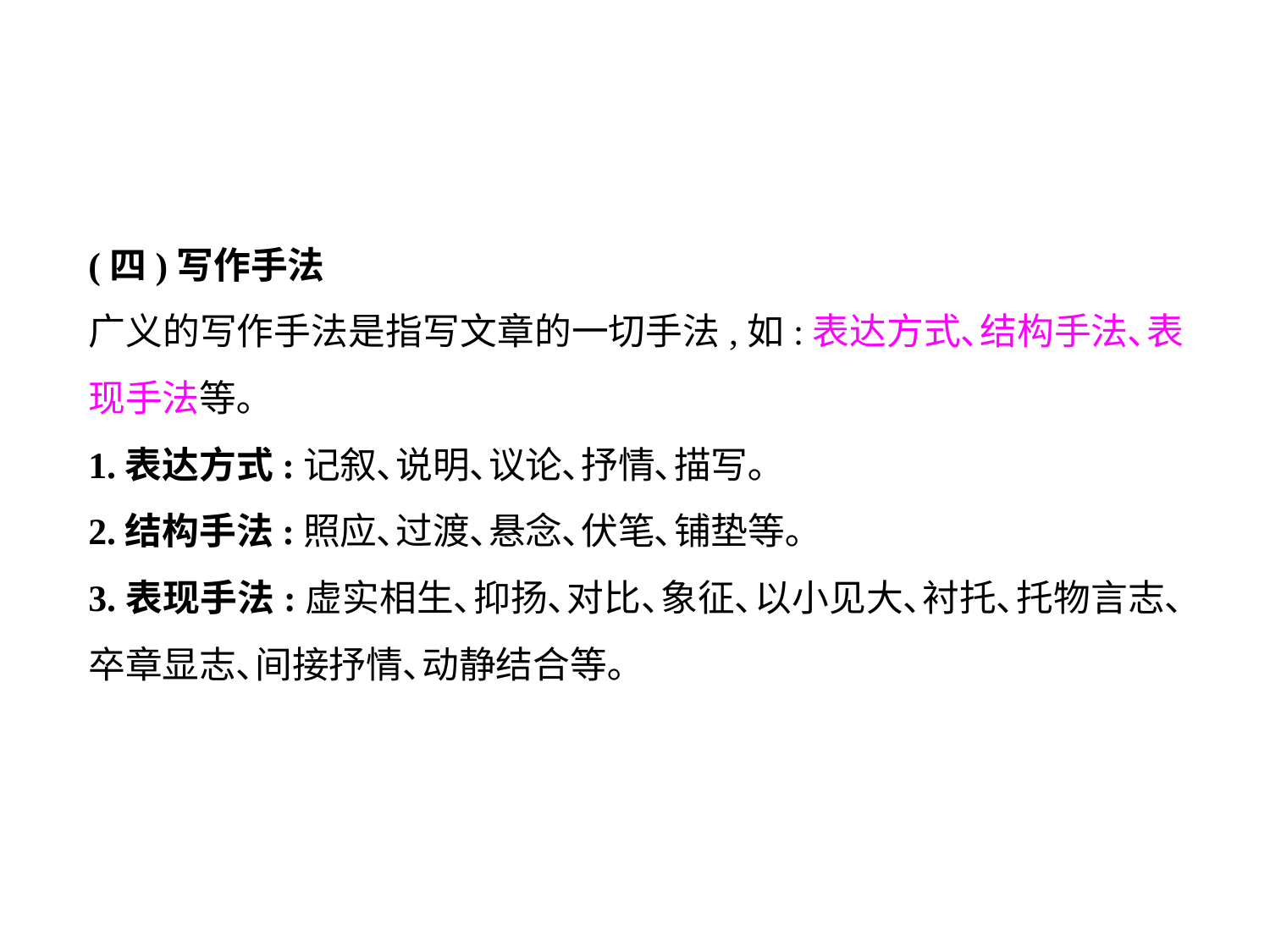

(四)写作手法
广义的写作手法是指写文章的一切手法,如:表达方式､结构手法､表现手法等｡
1.表达方式:记叙､说明､议论､抒情､描写｡
2.结构手法:照应､过渡､悬念､伏笔､铺垫等｡
3.表现手法:虚实相生､抑扬､对比､象征､以小见大､衬托､托物言志､卒章显志､间接抒情､动静结合等｡